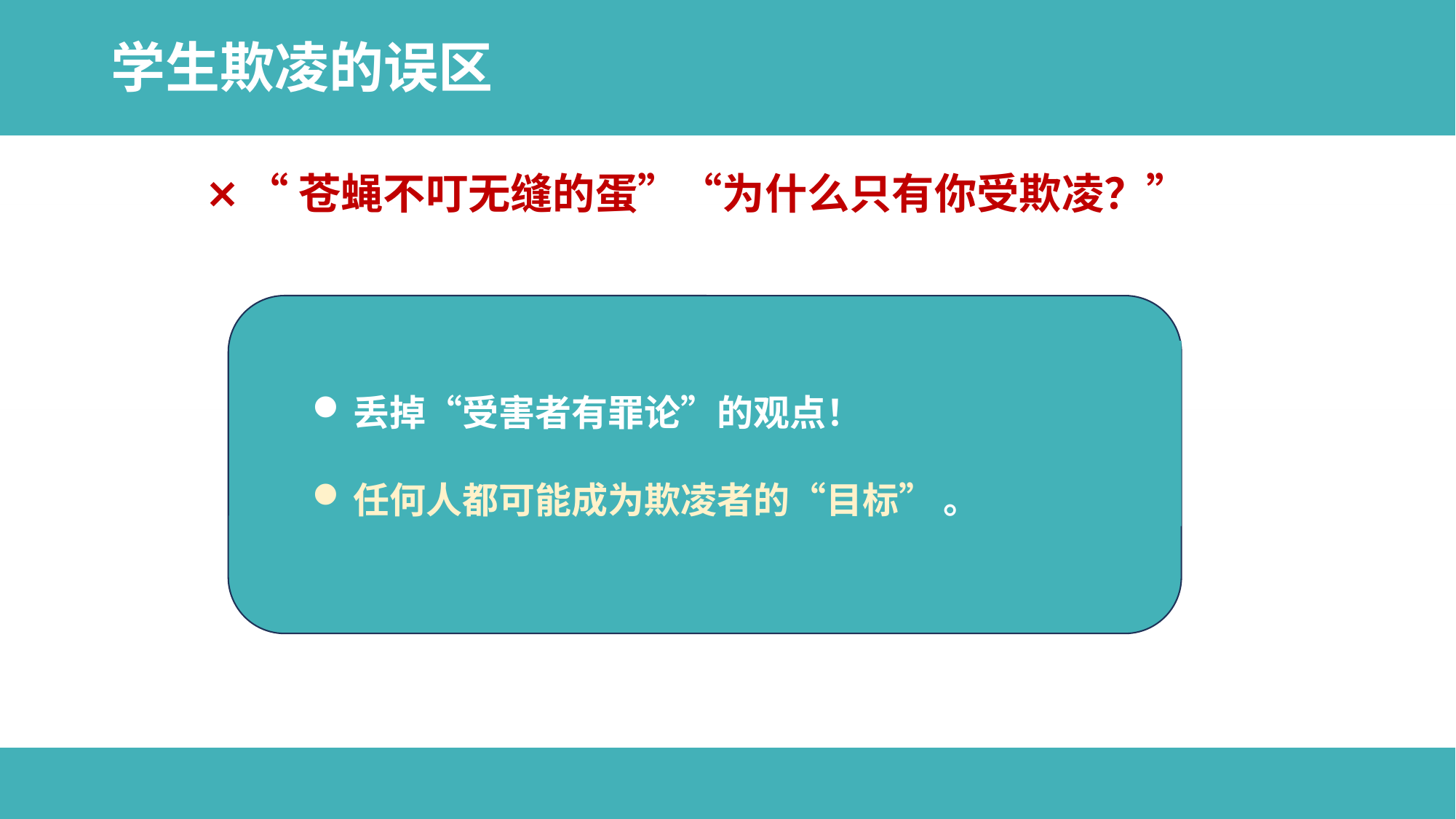

# 学生欺凌的误区
❌ “苍蝇不叮无缝的蛋”“为什么只有你受欺凌？”

丢掉“受害者有罪论”的观点！
任何人都可能成为欺凌者的“目标” 。